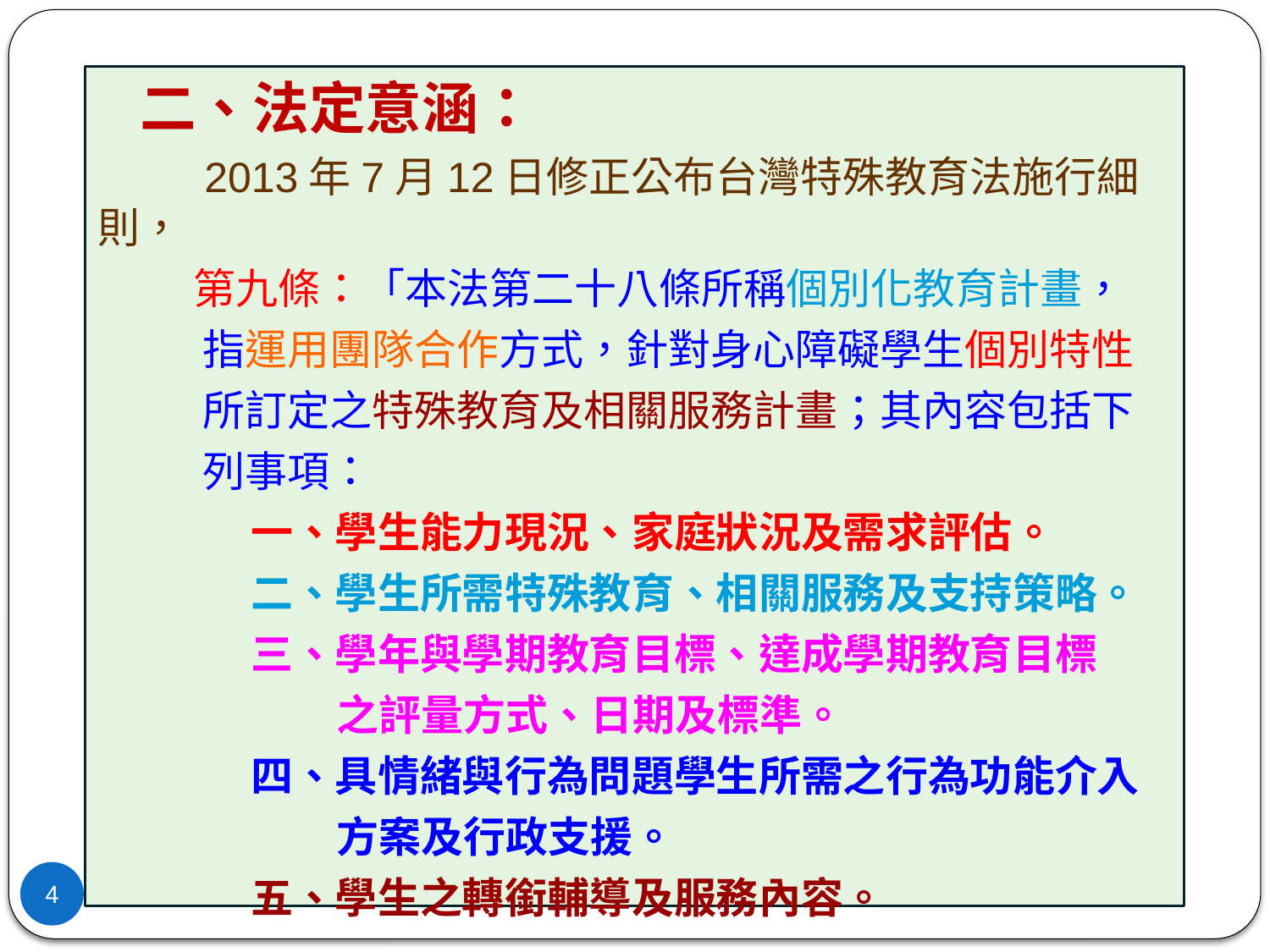

二、法定意涵：
         2013年7月12日修正公布台灣特殊教育法施行細則，
         第九條：「本法第二十八條所稱個別化教育計畫，
          指運用團隊合作方式，針對身心障礙學生個別特性
          所訂定之特殊教育及相關服務計畫；其內容包括下
          列事項：
               一、學生能力現況、家庭狀況及需求評估。
               二、學生所需特殊教育、相關服務及支持策略。
               三、學年與學期教育目標、達成學期教育目標
                        之評量方式、日期及標準。
               四、具情緒與行為問題學生所需之行為功能介入
                        方案及行政支援。
               五、學生之轉銜輔導及服務內容。

4